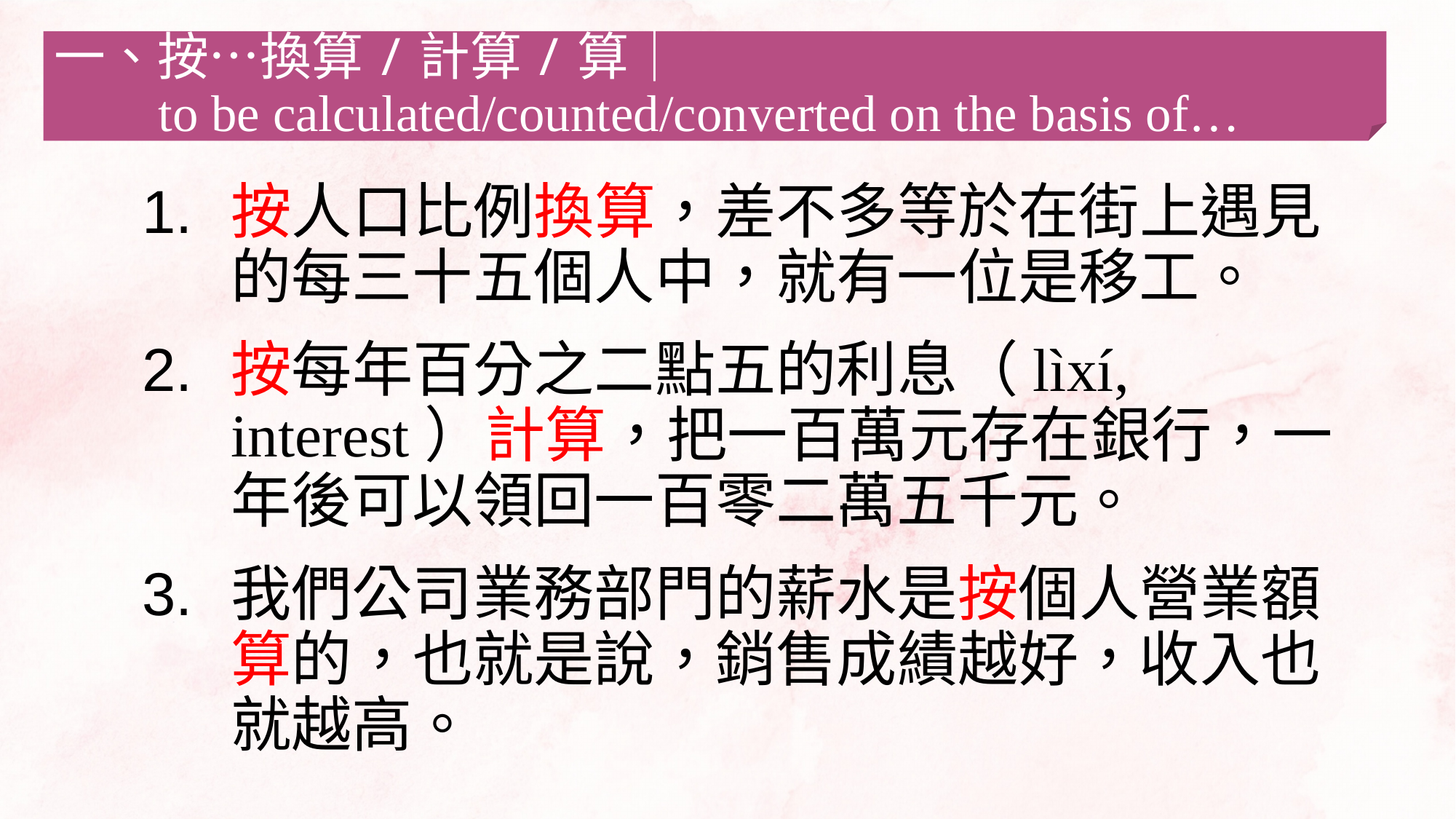

一、按…換算/計算/算｜
        to be calculated/counted/converted on the basis of…
按人口比例換算，差不多等於在街上遇見的每三十五個人中，就有一位是移工。
按每年百分之二點五的利息（lìxí, interest）計算，把一百萬元存在銀行，一年後可以領回一百零二萬五千元。
我們公司業務部門的薪水是按個人營業額算的，也就是說，銷售成績越好，收入也就越高。